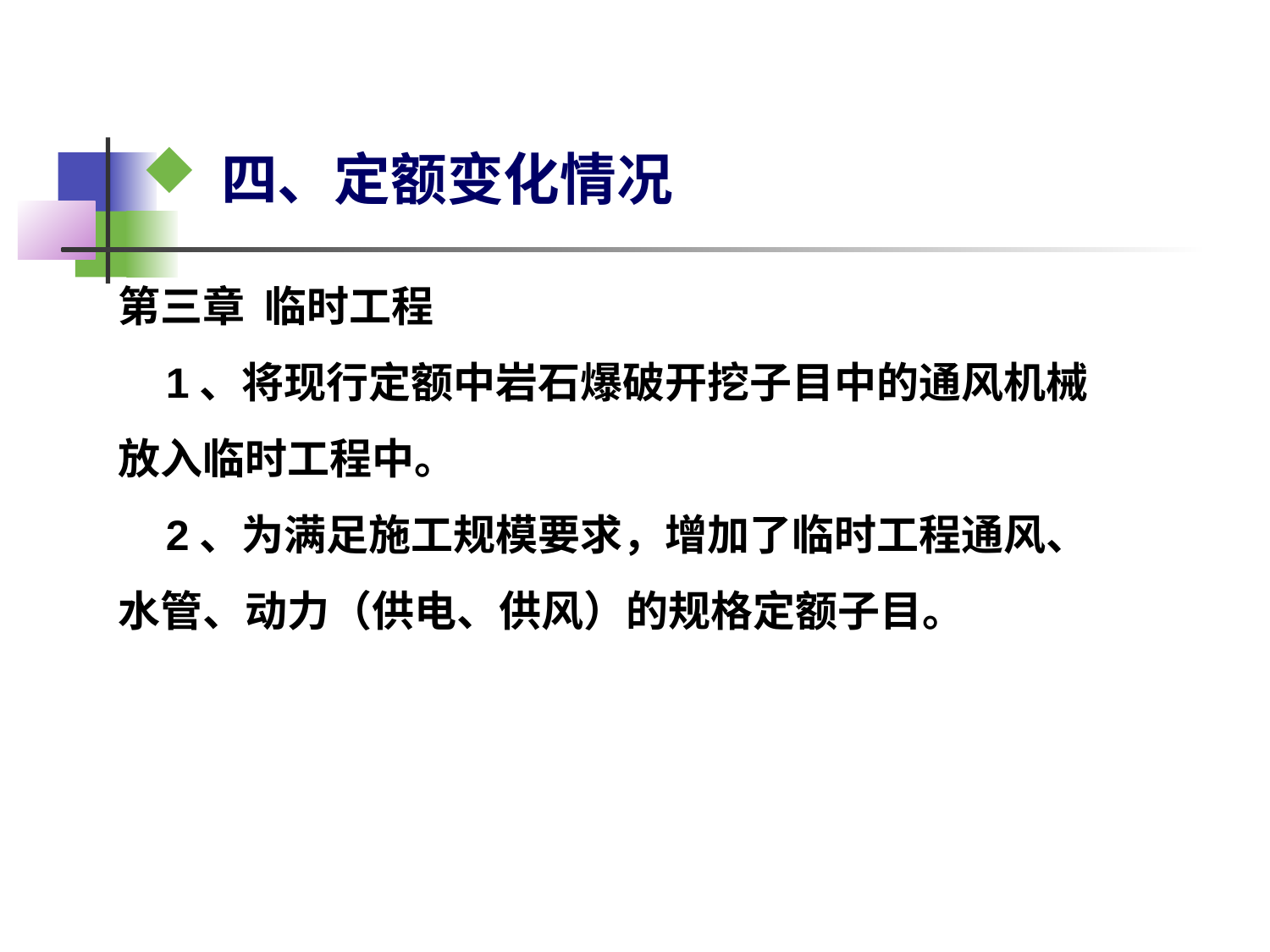

# 四、定额变化情况
第三章  临时工程
    1、将现行定额中岩石爆破开挖子目中的通风机械放入临时工程中。
    2、为满足施工规模要求，增加了临时工程通风、水管、动力（供电、供风）的规格定额子目。